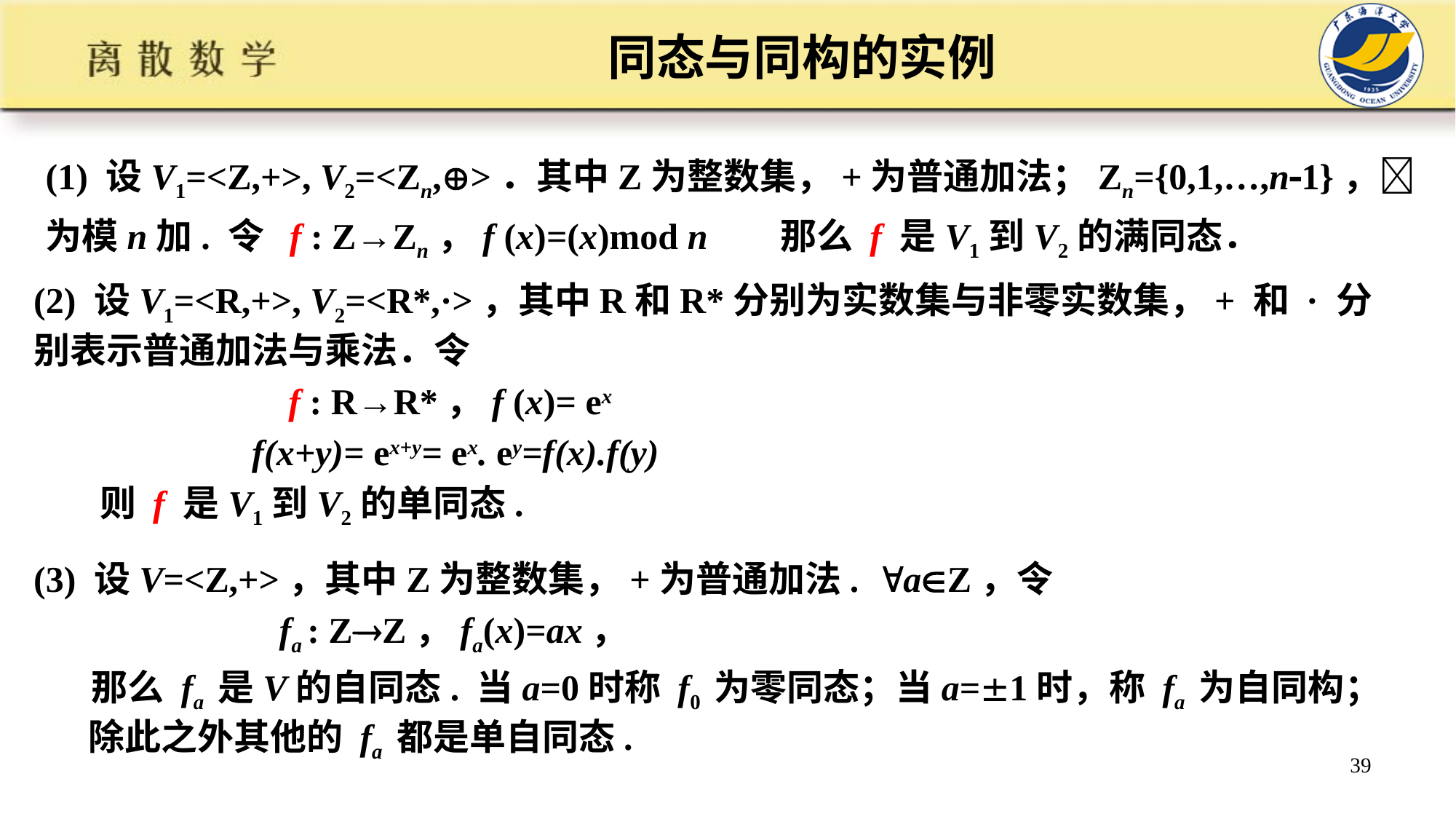

# 同态与同构的实例
(1) 设V1=<Z,+>, V2=<Zn,⊕>．其中Z为整数集，+为普通加法；Zn={0,1,…,n−1}，⊕为模n加. 令  f : Z→Zn，f (x)=(x)mod n       那么 f 是V1到V2的满同态．
(2) 设V1=<R,+>, V2=<R*,·>，其中R和R*分别为实数集与非零实数集，+ 和 · 分别表示普通加法与乘法．令
                            f : R→R*，f (x)= ex
                        f(x+y)= ex+y= ex. ey=f(x).f(y)
       则 f 是V1到V2的单同态.
(3) 设V=<Z,+>，其中Z为整数集，+为普通加法.  ∀a∈Z，令
                           fa : Z→Z，fa(x)=ax，
      那么 fa 是V的自同态. 当a=0时称 f0 为零同态；当a=±1时，称 fa 为自同构；除此之外其他的 fa 都是单自同态.
39